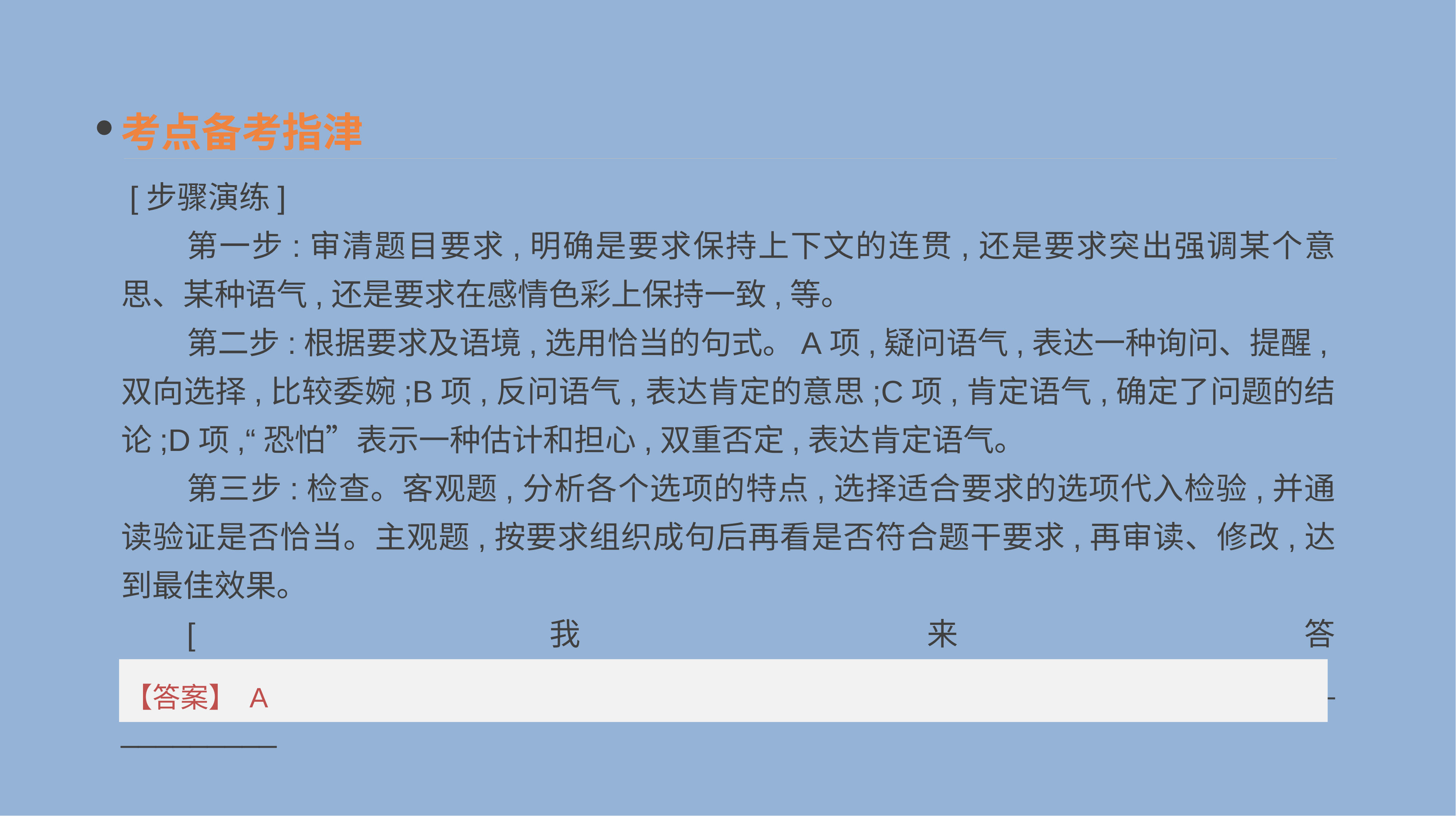

考点备考指津

 [步骤演练]
第一步:审清题目要求,明确是要求保持上下文的连贯,还是要求突出强调某个意思、某种语气,还是要求在感情色彩上保持一致,等。
第二步:根据要求及语境,选用恰当的句式。A项,疑问语气,表达一种询问、提醒,双向选择,比较委婉;B项,反问语气,表达肯定的意思;C项,肯定语气,确定了问题的结论;D项,“恐怕”表示一种估计和担心,双重否定,表达肯定语气。
第三步:检查。客观题,分析各个选项的特点,选择适合要求的选项代入检验,并通读验证是否恰当。主观题,按要求组织成句后再看是否符合题干要求,再审读、修改,达到最佳效果。
[我来答题]____________________________________________________________________________

【答案】 A